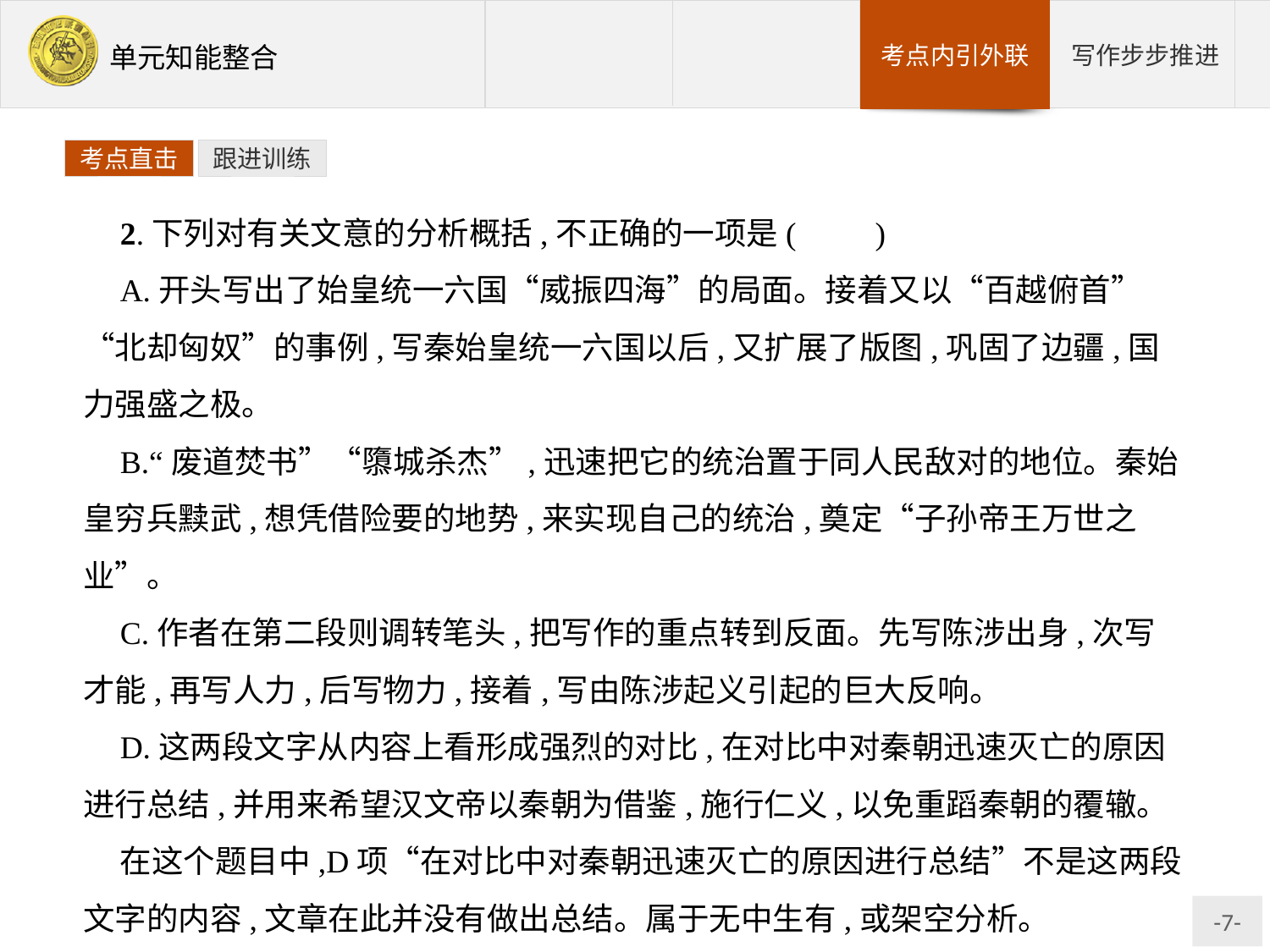

考点直击
跟进训练
2.下列对有关文意的分析概括,不正确的一项是(　　)
A.开头写出了始皇统一六国“威振四海”的局面。接着又以“百越俯首”“北却匈奴”的事例,写秦始皇统一六国以后,又扩展了版图,巩固了边疆,国力强盛之极。
B.“废道焚书”“隳城杀杰”,迅速把它的统治置于同人民敌对的地位。秦始皇穷兵黩武,想凭借险要的地势,来实现自己的统治,奠定“子孙帝王万世之业”。
C.作者在第二段则调转笔头,把写作的重点转到反面。先写陈涉出身,次写才能,再写人力,后写物力,接着,写由陈涉起义引起的巨大反响。
D.这两段文字从内容上看形成强烈的对比,在对比中对秦朝迅速灭亡的原因进行总结,并用来希望汉文帝以秦朝为借鉴,施行仁义,以免重蹈秦朝的覆辙。
在这个题目中,D项“在对比中对秦朝迅速灭亡的原因进行总结”不是这两段文字的内容,文章在此并没有做出总结。属于无中生有,或架空分析。